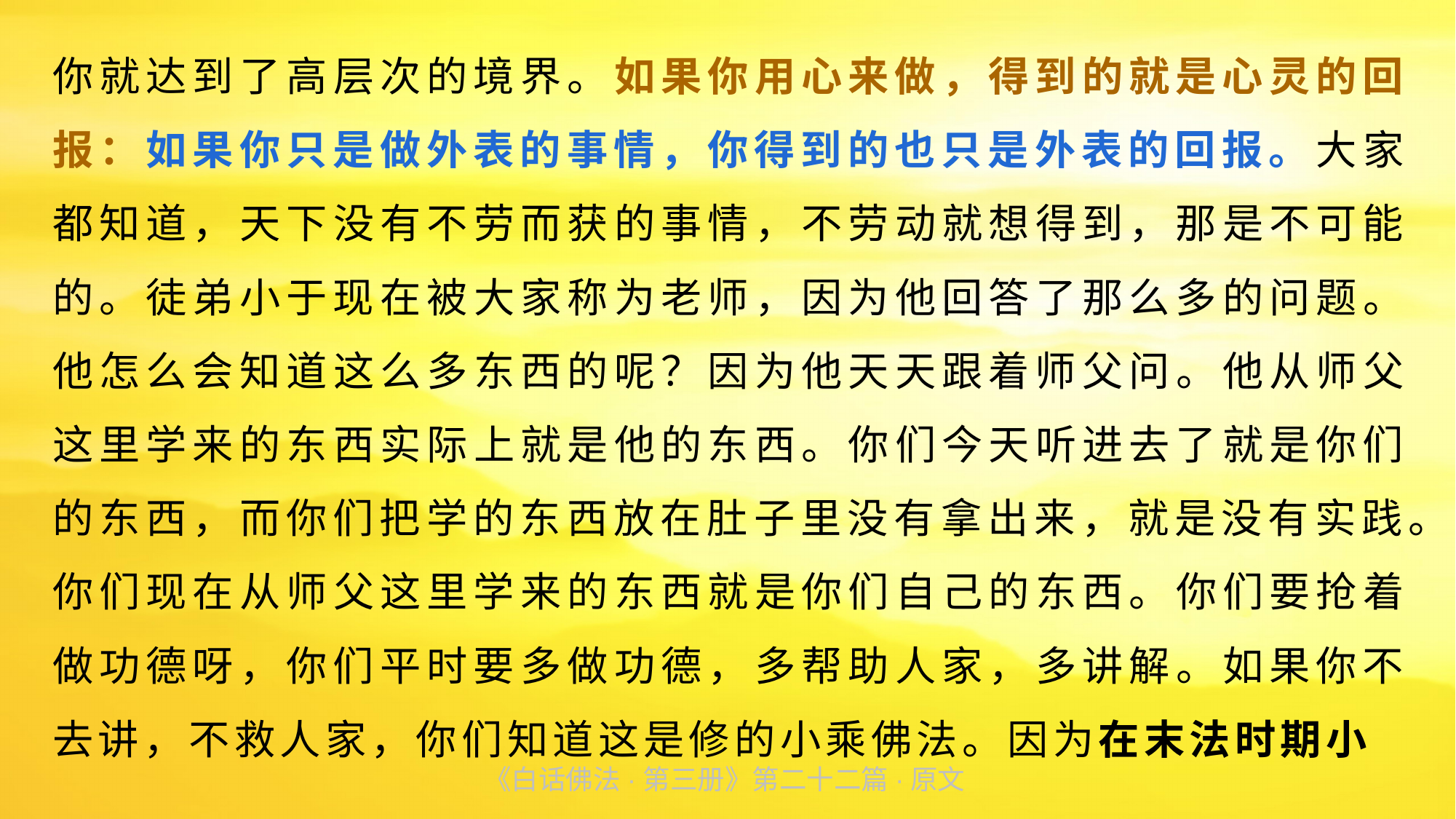

你就达到了高层次的境界。如果你用心来做，得到的就是心灵的回报：如果你只是做外表的事情，你得到的也只是外表的回报。大家都知道，天下没有不劳而获的事情，不劳动就想得到，那是不可能的。徒弟小于现在被大家称为老师，因为他回答了那么多的问题。他怎么会知道这么多东西的呢？因为他天天跟着师父问。他从师父这里学来的东西实际上就是他的东西。你们今天听进去了就是你们的东西，而你们把学的东西放在肚子里没有拿出来，就是没有实践。你们现在从师父这里学来的东西就是你们自己的东西。你们要抢着做功德呀，你们平时要多做功德，多帮助人家，多讲解。如果你不去讲，不救人家，你们知道这是修的小乘佛法。因为在末法时期小
《白话佛法·第三册》第二十二篇·原文